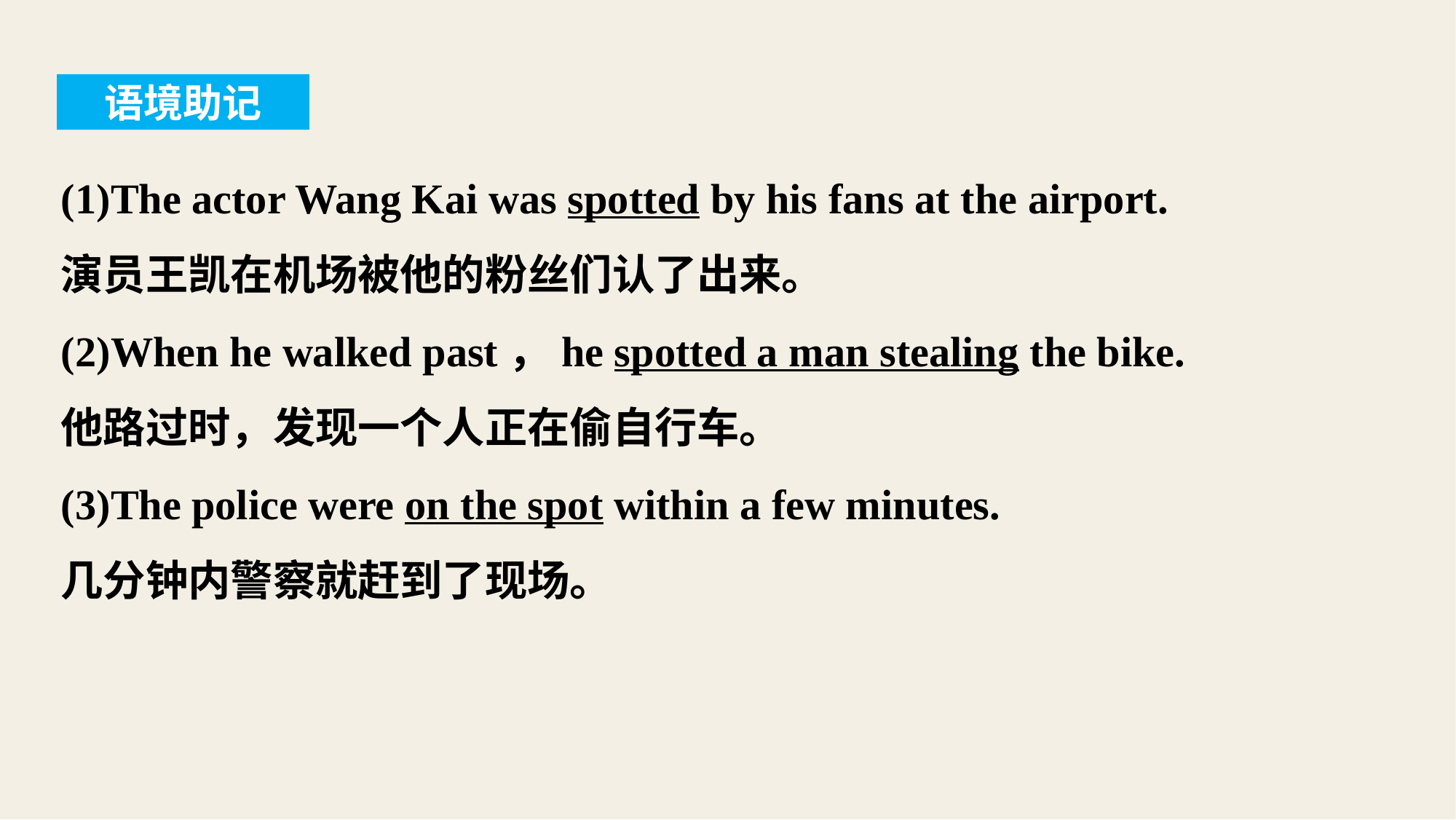

语境助记
(1)The actor Wang Kai was spotted by his fans at the airport.
演员王凯在机场被他的粉丝们认了出来。
(2)When he walked past，he spotted a man stealing the bike.
他路过时，发现一个人正在偷自行车。
(3)The police were on the spot within a few minutes.
几分钟内警察就赶到了现场。